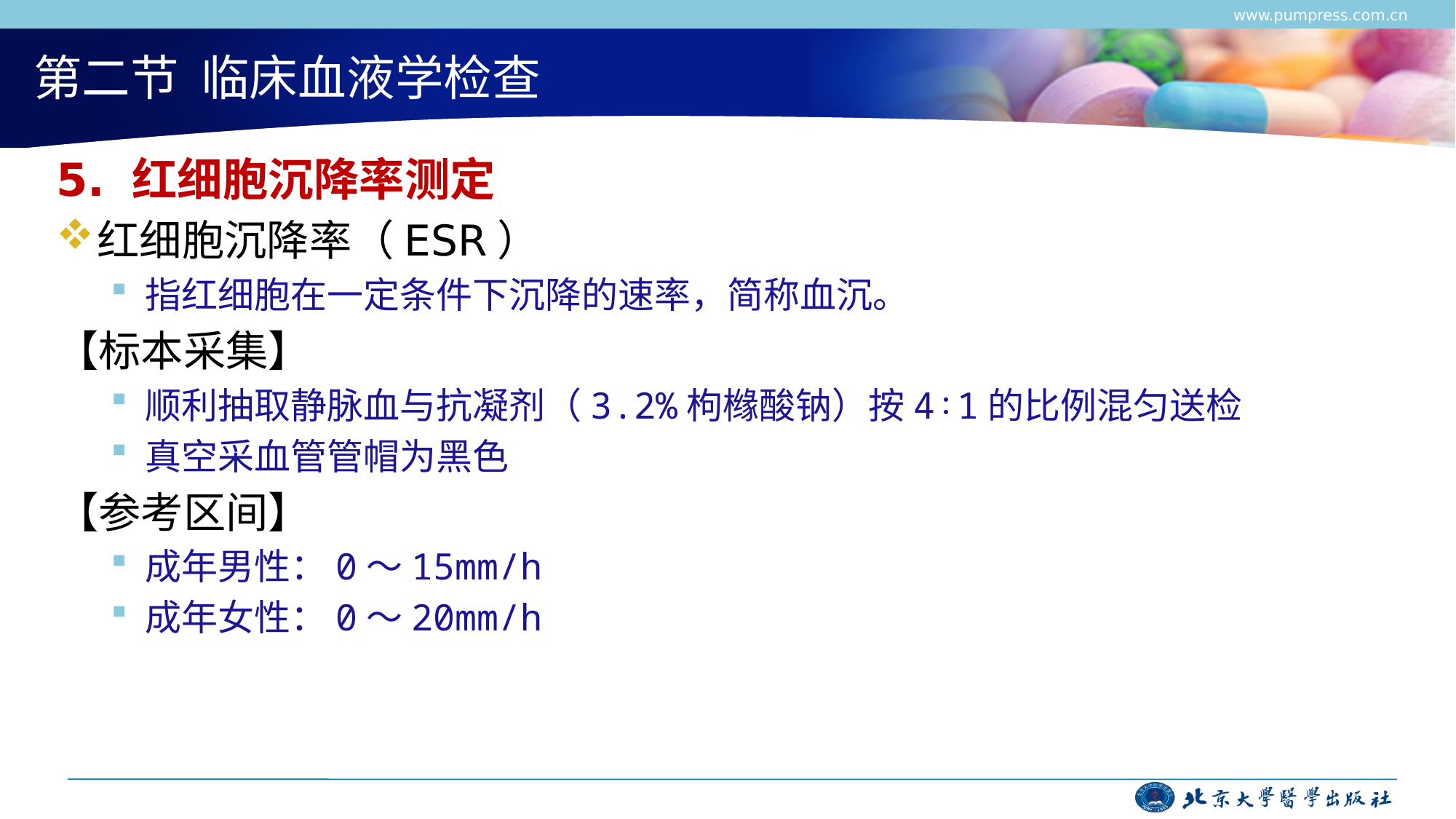

www.pumpress.com.cn
# 第二节  临床血液学检查
5. 红细胞沉降率测定
红细胞沉降率（ESR）
指红细胞在一定条件下沉降的速率，简称血沉。
【标本采集】
顺利抽取静脉血与抗凝剂（3.2%枸橼酸钠）按4∶1的比例混匀送检
真空采血管管帽为黑色
【参考区间】
成年男性：0～15mm/h
成年女性：0～20mm/h